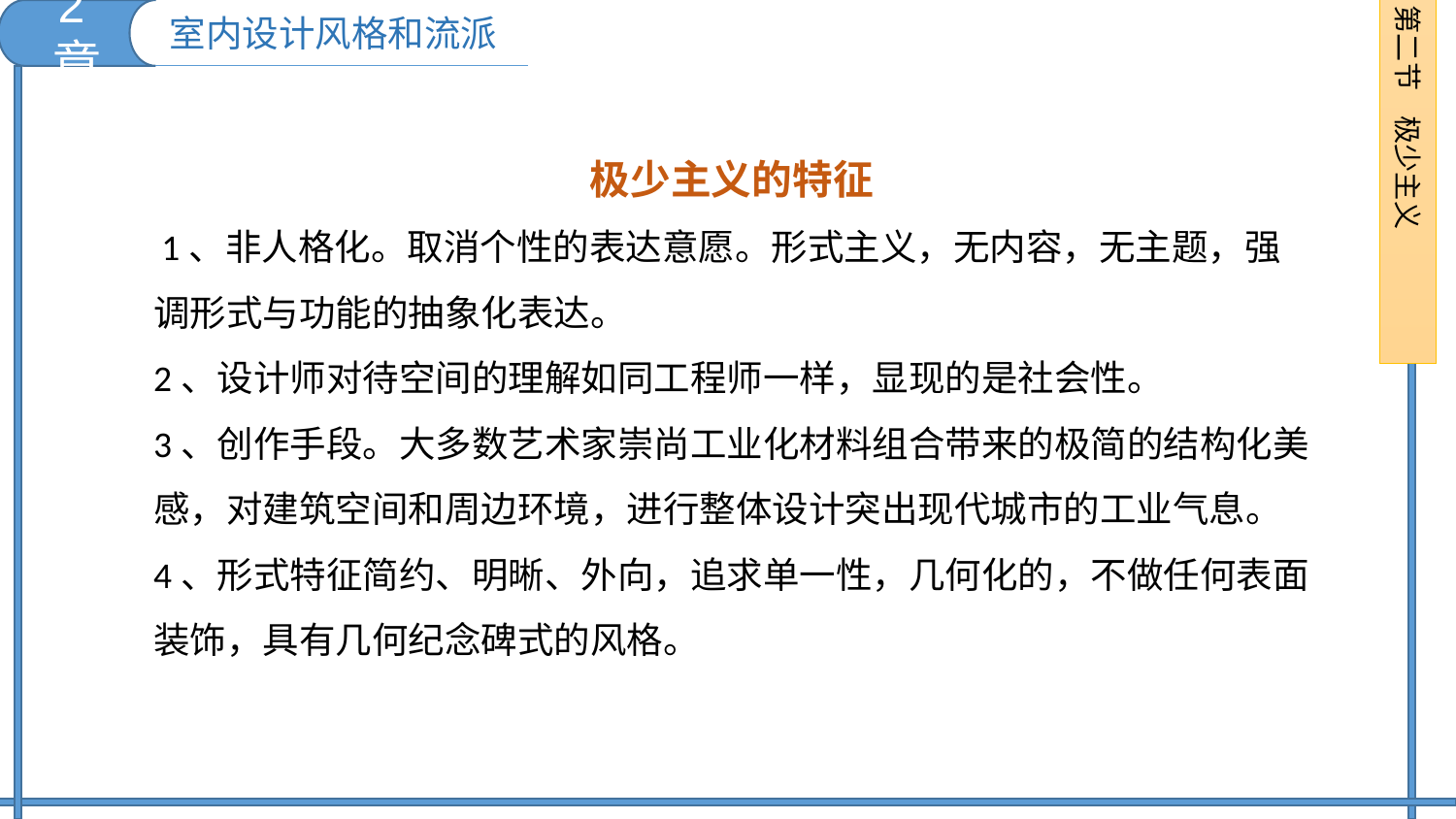

2章
第二节    极少主义
室内设计风格和流派

极少主义的特征
 1、非人格化。取消个性的表达意愿。形式主义，无内容，无主题，强调形式与功能的抽象化表达。
2、设计师对待空间的理解如同工程师一样，显现的是社会性。
3、创作手段。大多数艺术家崇尚工业化材料组合带来的极简的结构化美感，对建筑空间和周边环境，进行整体设计突出现代城市的工业气息。
4、形式特征简约、明晰、外向，追求单一性，几何化的，不做任何表面装饰，具有几何纪念碑式的风格。